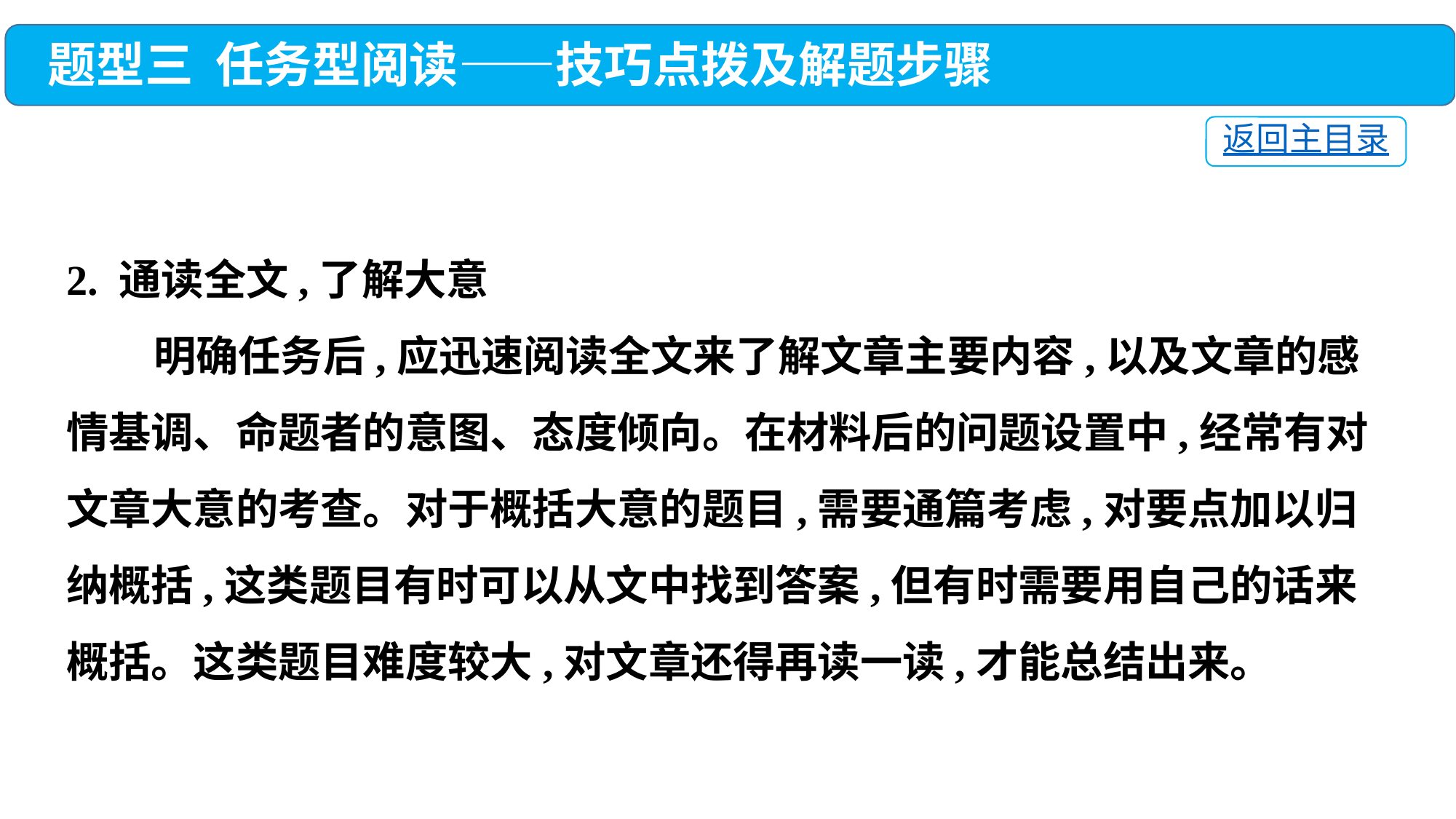

题型三  任务型阅读——技巧点拨及解题步骤
返回主目录
2. 通读全文,了解大意
        明确任务后,应迅速阅读全文来了解文章主要内容,以及文章的感情基调、命题者的意图、态度倾向。在材料后的问题设置中,经常有对文章大意的考查。对于概括大意的题目,需要通篇考虑,对要点加以归纳概括,这类题目有时可以从文中找到答案,但有时需要用自己的话来概括。这类题目难度较大,对文章还得再读一读,才能总结出来。